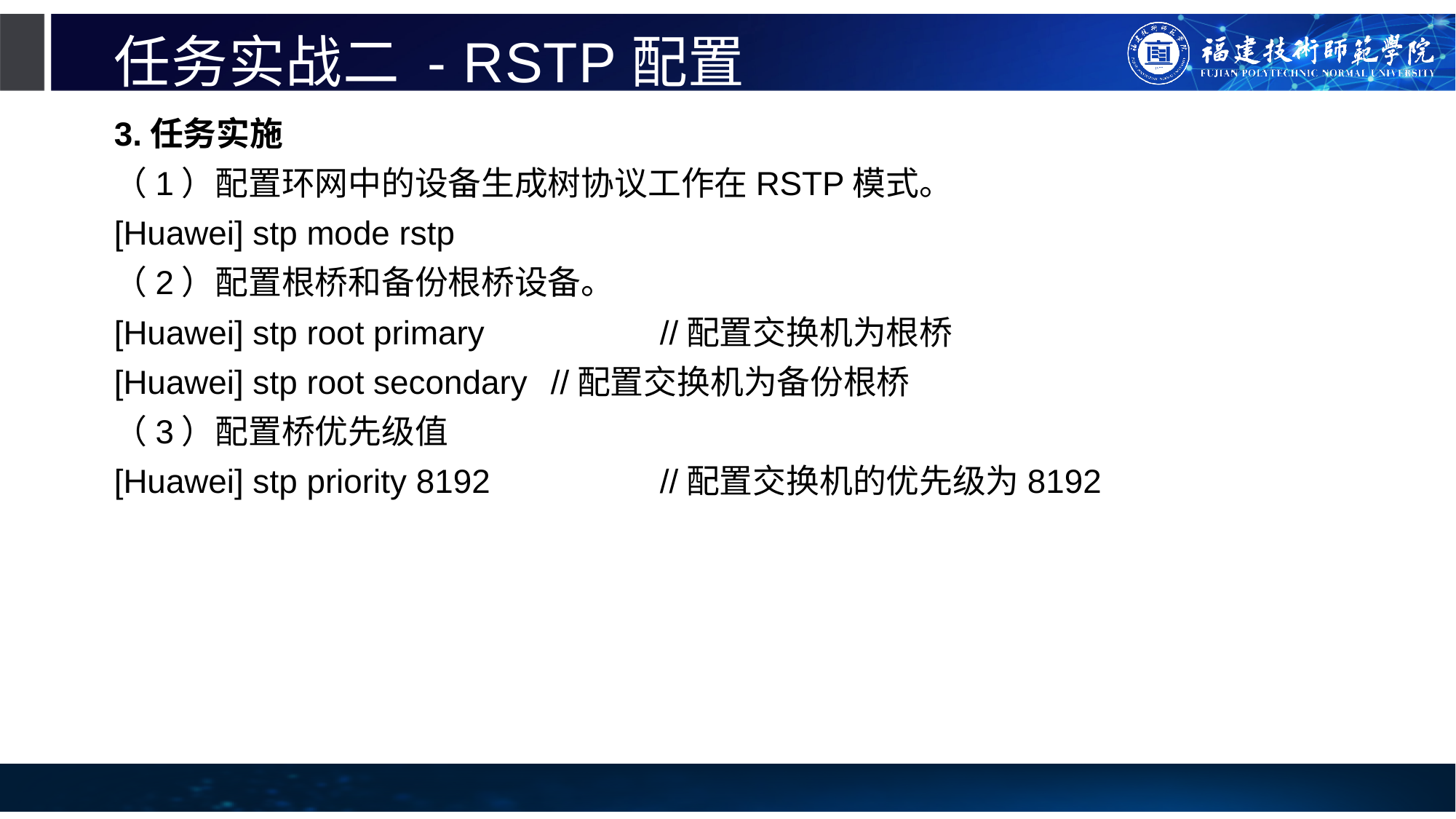

# 任务实战二 - RSTP配置
3.任务实施
（1）配置环网中的设备生成树协议工作在RSTP模式。
[Huawei] stp mode rstp
（2）配置根桥和备份根桥设备。
[Huawei] stp root primary		//配置交换机为根桥
[Huawei] stp root secondary	//配置交换机为备份根桥
（3）配置桥优先级值
[Huawei] stp priority 8192		//配置交换机的优先级为8192